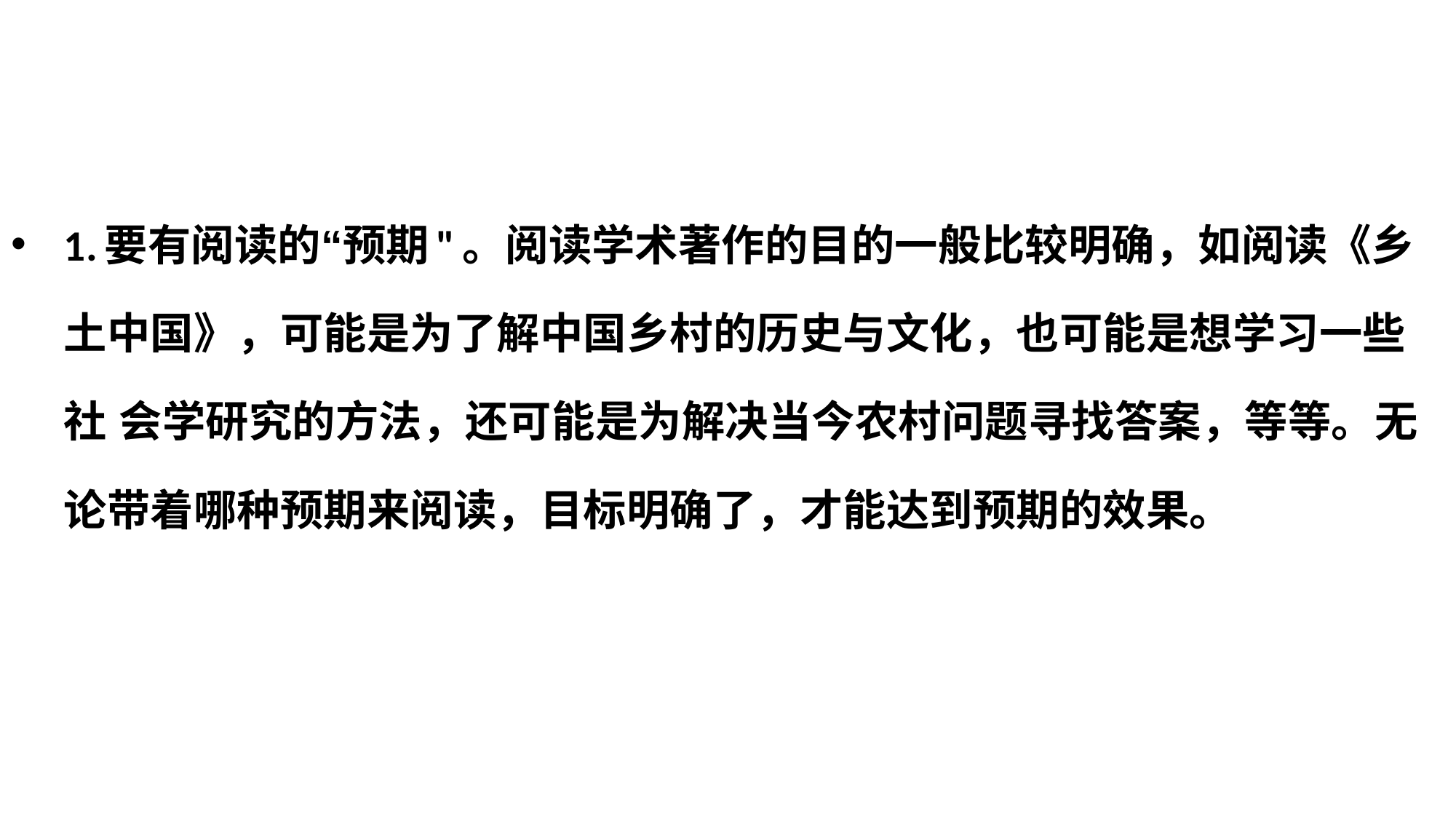

1.要有阅读的“预期"。阅读学术著作的目的一般比较明确，如阅读《乡土中国》，可能是为了解中国乡村的历史与文化，也可能是想学习一些社 会学研究的方法，还可能是为解决当今农村问题寻找答案，等等。无论带着哪种预期来阅读，目标明确了，才能达到预期的效果。